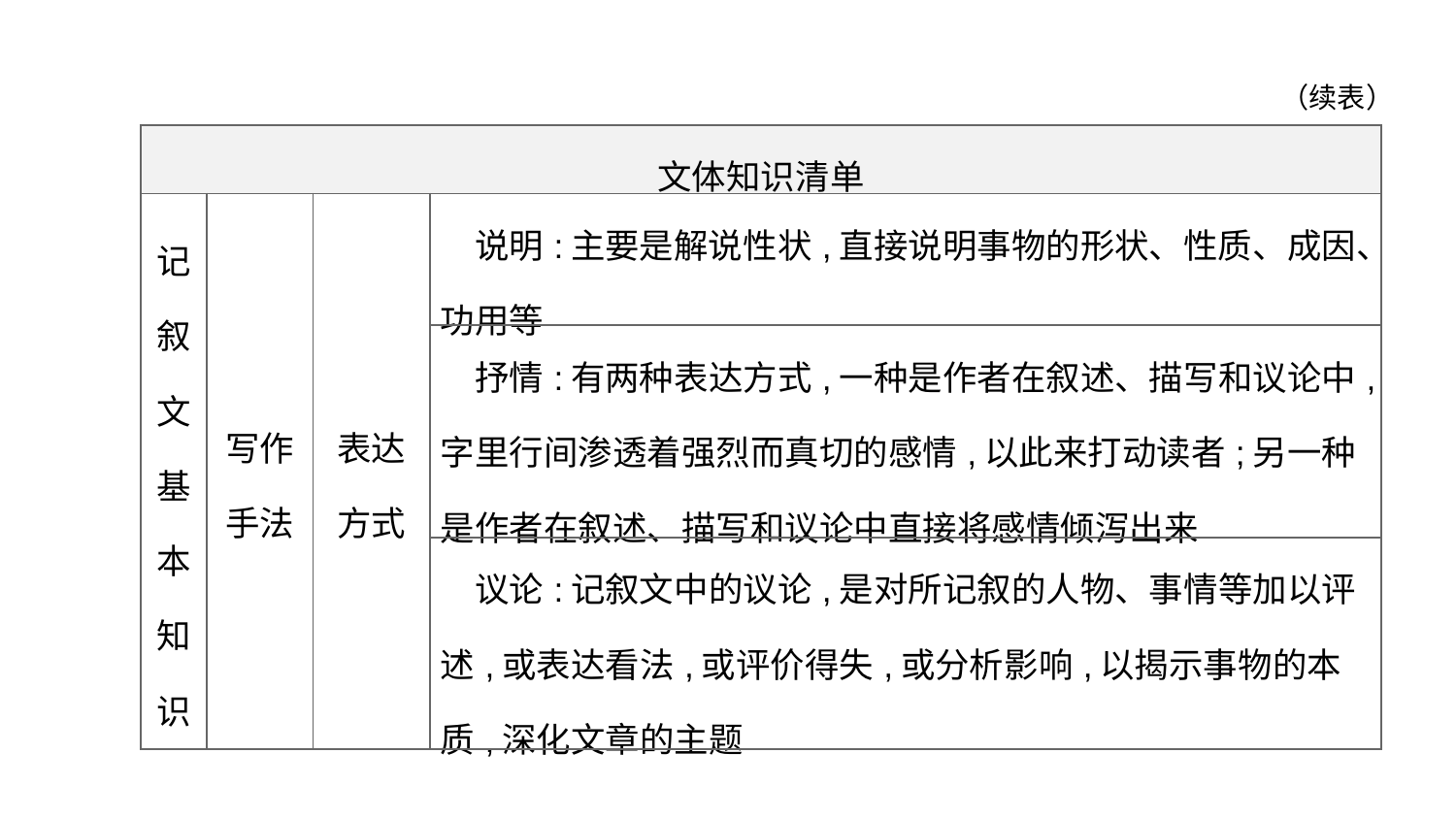

（续表）
| 文体知识清单 |  |  |  |
| --- | --- | --- | --- |
| 记 叙 文 基 本 知 识 | 写作 手法 | 表达 方式 | 说明:主要是解说性状,直接说明事物的形状、性质、成因、功用等 |
|  |  |  | 抒情:有两种表达方式,一种是作者在叙述、描写和议论中,字里行间渗透着强烈而真切的感情,以此来打动读者;另一种是作者在叙述、描写和议论中直接将感情倾泻出来 |
|  |  |  | 议论:记叙文中的议论,是对所记叙的人物、事情等加以评 述,或表达看法,或评价得失,或分析影响,以揭示事物的本质,深化文章的主题 |